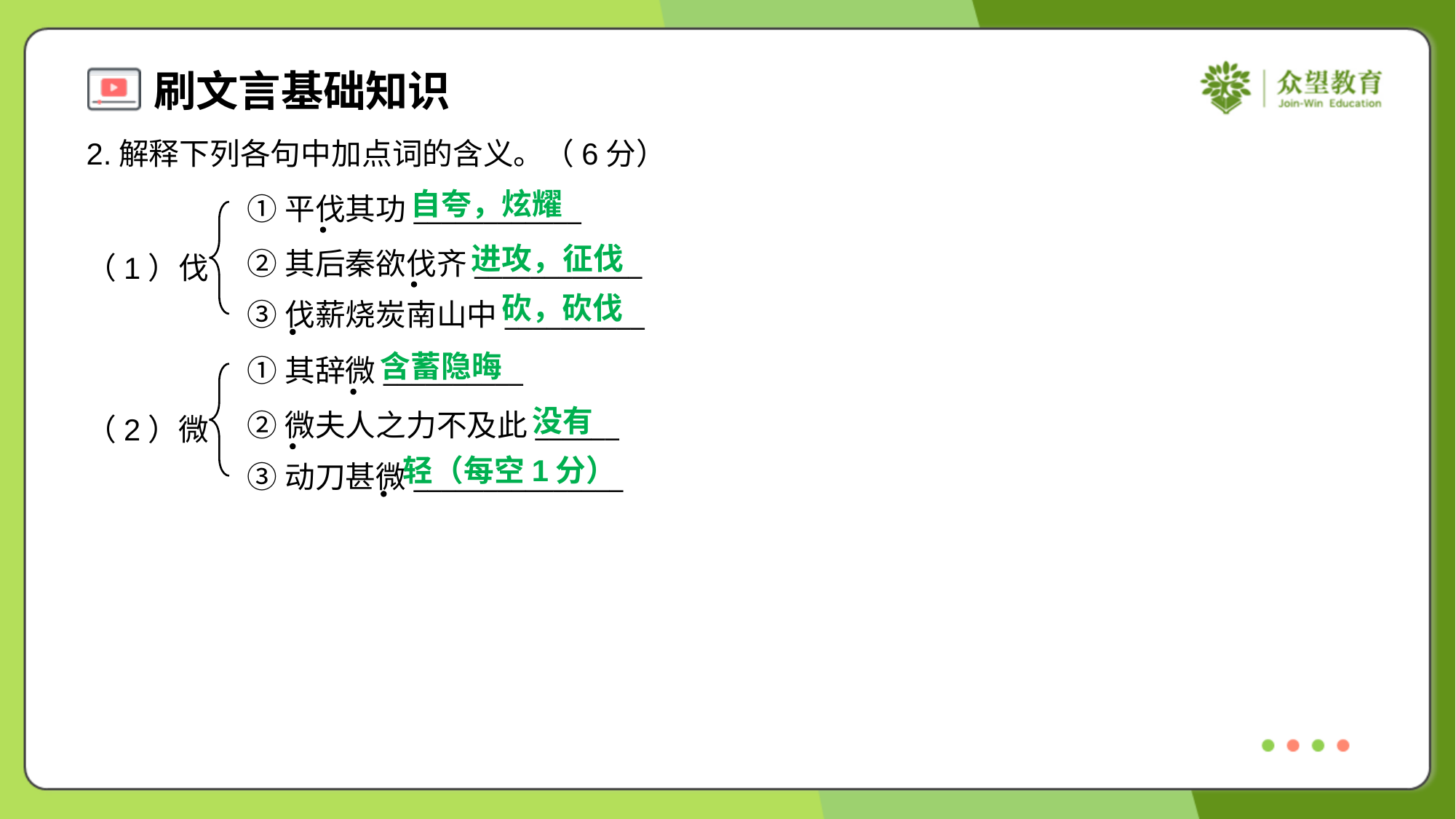

2.解释下列各句中加点词的含义。（6分）
自夸，炫耀
①平伐其功____________
②其后秦欲伐齐____________
③伐薪烧炭南山中__________

进攻，征伐

（1）伐

砍，砍伐

含蓄隐晦

①其辞微__________
②微夫人之力不及此______
③动刀甚微_______________

没有

（2）微

轻（每空1分）